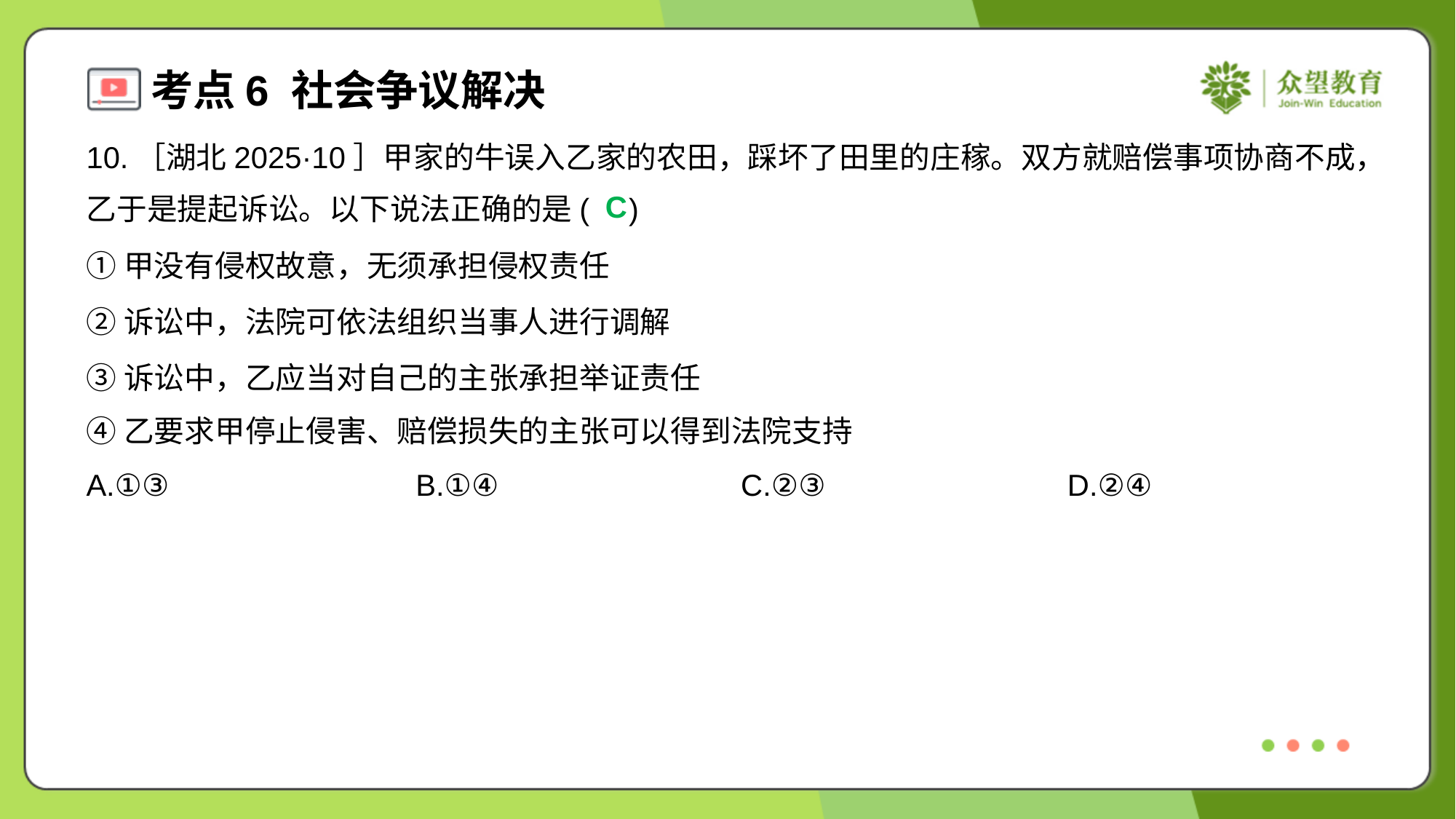

10.［湖北2025·10］甲家的牛误入乙家的农田，踩坏了田里的庄稼。双方就赔偿事项协商不成，
乙于是提起诉讼。以下说法正确的是(     )
C
①甲没有侵权故意，无须承担侵权责任
②诉讼中，法院可依法组织当事人进行调解
③诉讼中，乙应当对自己的主张承担举证责任
④乙要求甲停止侵害、赔偿损失的主张可以得到法院支持
A.①③	B.①④	C.②③	D.②④